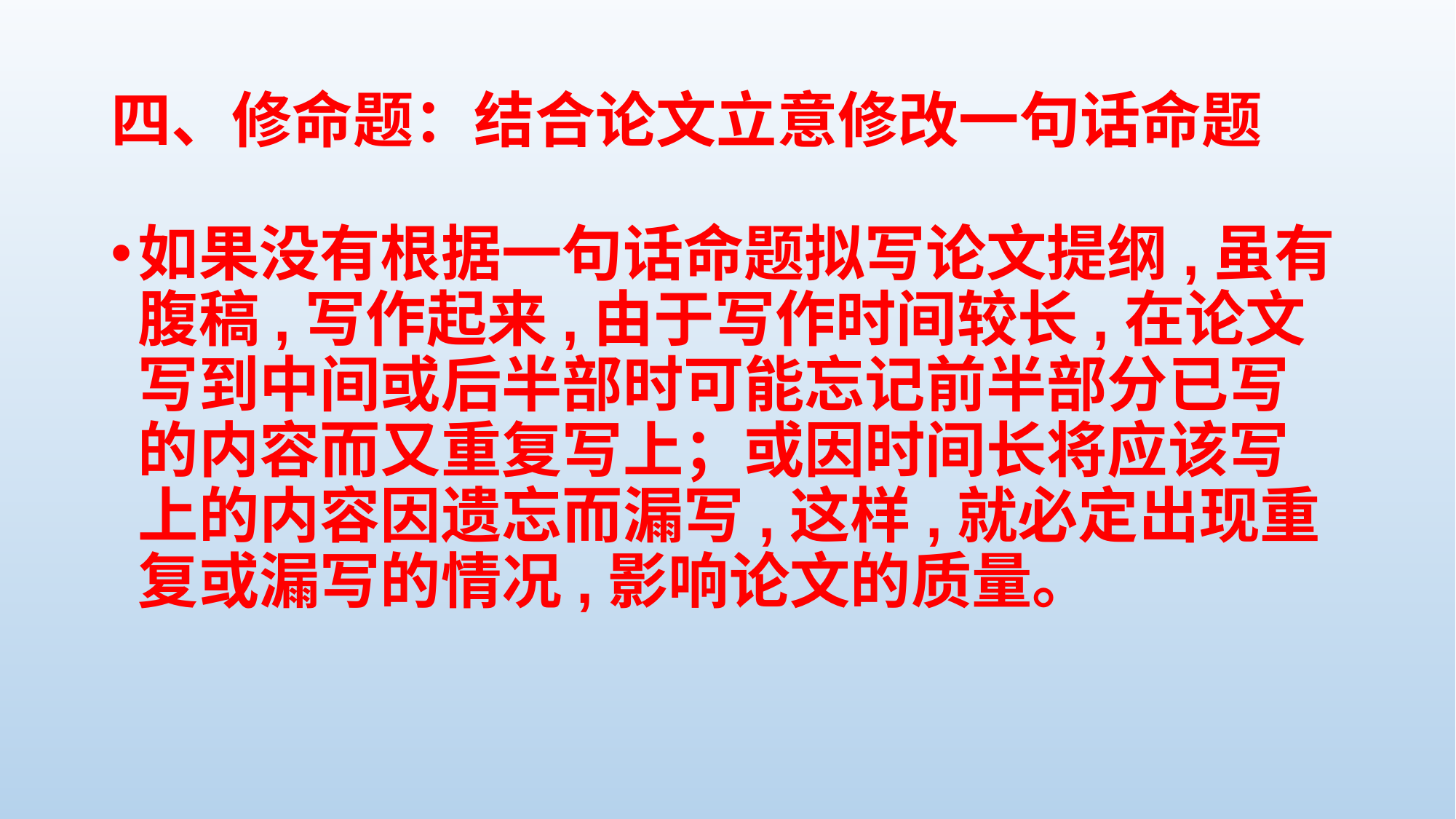

# 四、修命题：结合论文立意修改一句话命题
如果没有根据一句话命题拟写论文提纲,虽有腹稿,写作起来,由于写作时间较长,在论文写到中间或后半部时可能忘记前半部分已写的内容而又重复写上；或因时间长将应该写上的内容因遗忘而漏写,这样,就必定出现重复或漏写的情况,影响论文的质量。